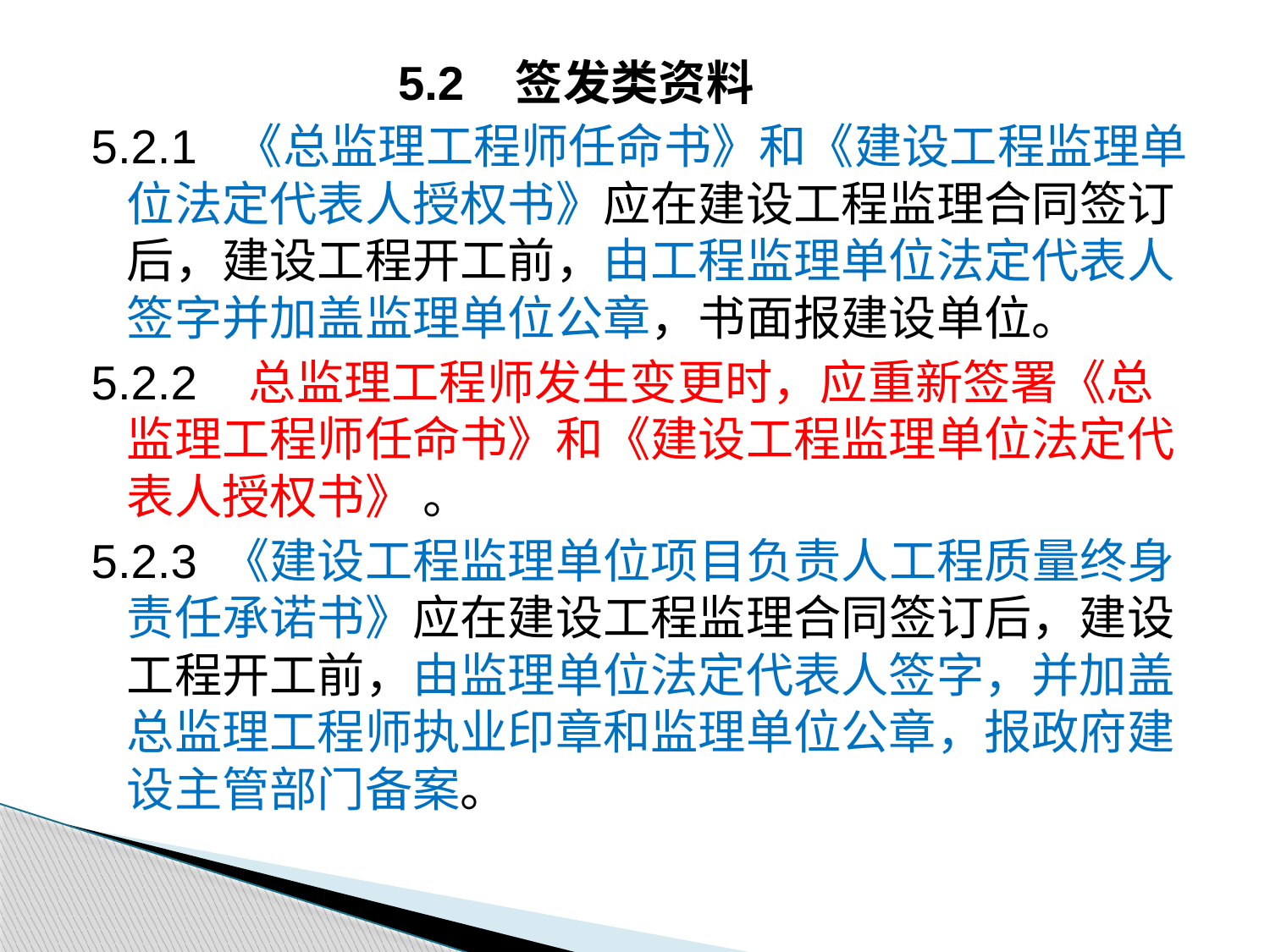

5.2   签发类资料
5.2.1  《总监理工程师任命书》和《建设工程监理单位法定代表人授权书》应在建设工程监理合同签订后，建设工程开工前，由工程监理单位法定代表人签字并加盖监理单位公章，书面报建设单位。
5.2.2   总监理工程师发生变更时，应重新签署《总监理工程师任命书》和《建设工程监理单位法定代表人授权书》 。
5.2.3 《建设工程监理单位项目负责人工程质量终身责任承诺书》应在建设工程监理合同签订后，建设工程开工前，由监理单位法定代表人签字，并加盖总监理工程师执业印章和监理单位公章，报政府建设主管部门备案。